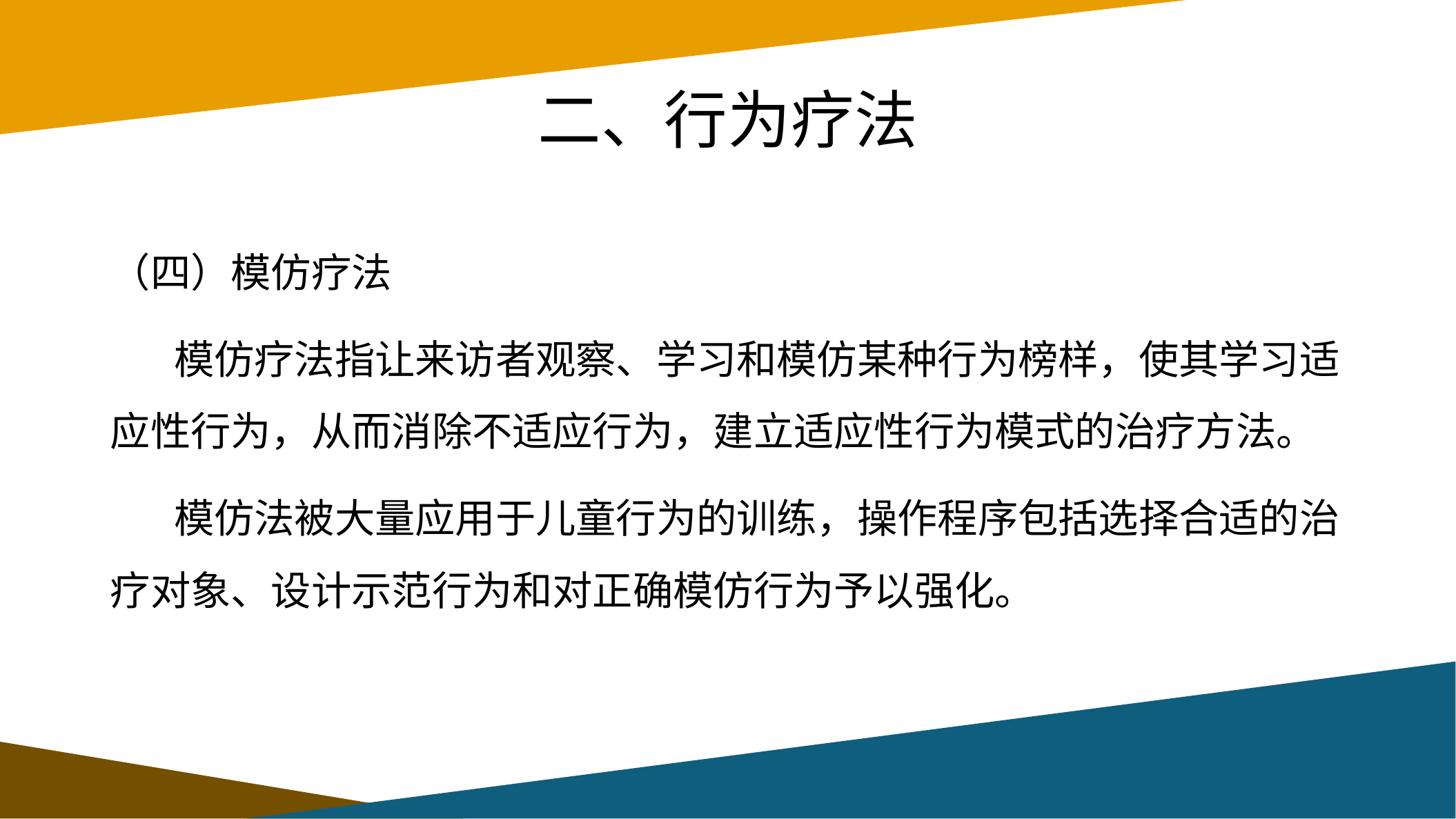

# 二、行为疗法
（四）模仿疗法
      模仿疗法指让来访者观察、学习和模仿某种行为榜样，使其学习适应性行为，从而消除不适应行为，建立适应性行为模式的治疗方法。
      模仿法被大量应用于儿童行为的训练，操作程序包括选择合适的治疗对象、设计示范行为和对正确模仿行为予以强化。